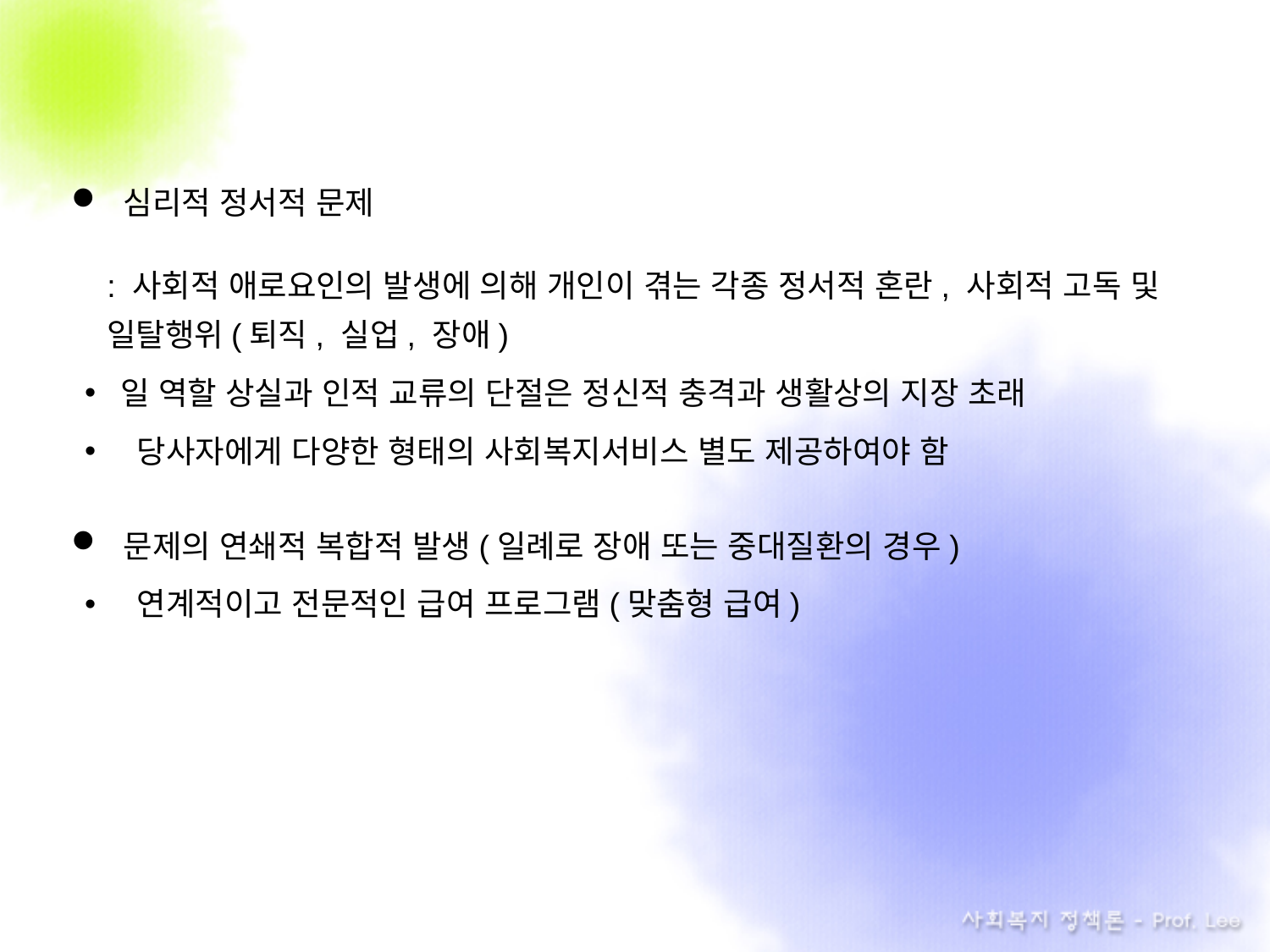

심리적 정서적 문제

    : 사회적 애로요인의 발생에 의해 개인이 겪는 각종 정서적 혼란, 사회적 고독 및 일탈행위(퇴직, 실업, 장애)
일 역할 상실과 인적 교류의 단절은 정신적 충격과 생활상의 지장 초래
 당사자에게 다양한 형태의 사회복지서비스 별도 제공하여야 함

 문제의 연쇄적 복합적 발생(일례로 장애 또는 중대질환의 경우)
 연계적이고 전문적인 급여 프로그램(맞춤형 급여)